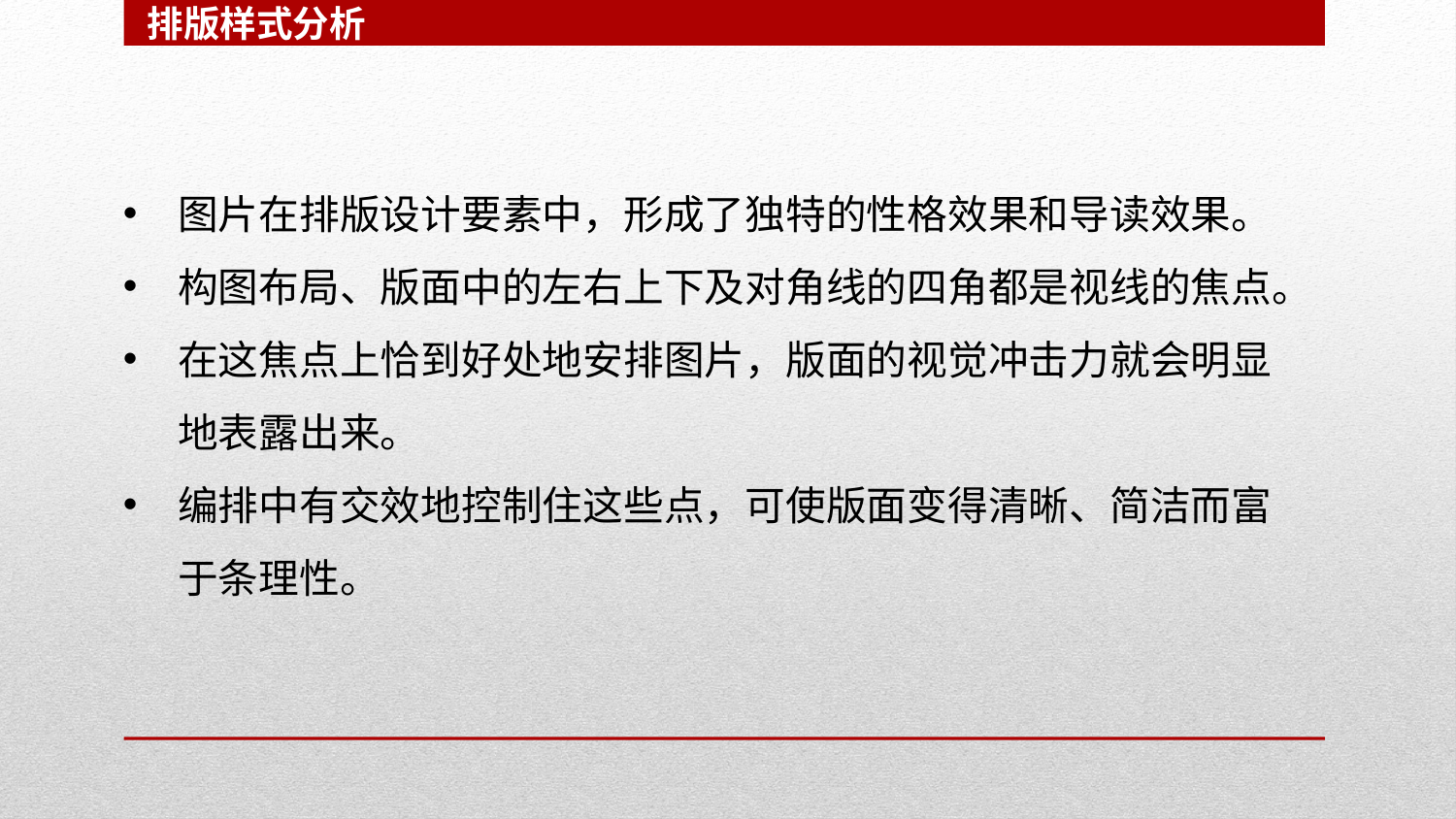

排版样式分析
图片在排版设计要素中，形成了独特的性格效果和导读效果。
构图布局、版面中的左右上下及对角线的四角都是视线的焦点。
在这焦点上恰到好处地安排图片，版面的视觉冲击力就会明显地表露出来。
编排中有交效地控制住这些点，可使版面变得清晰、简洁而富于条理性。